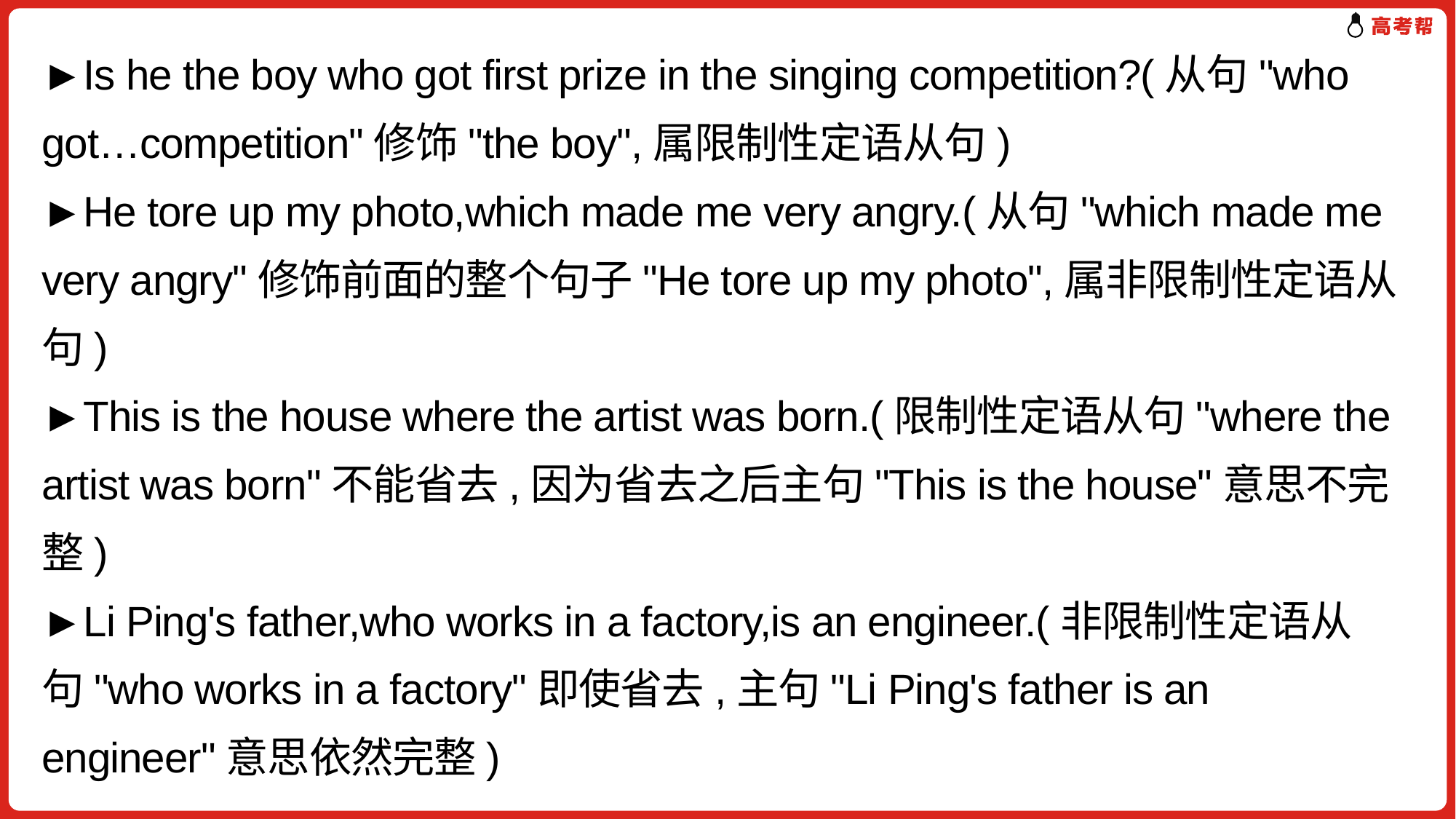

►Is he the boy who got first prize in the singing competition?(从句"who got…competition"修饰"the boy",属限制性定语从句)
►He tore up my photo,which made me very angry.(从句"which made me very angry"修饰前面的整个句子"He tore up my photo",属非限制性定语从句)
►This is the house where the artist was born.(限制性定语从句"where the artist was born"不能省去,因为省去之后主句"This is the house"意思不完整)
►Li Ping's father,who works in a factory,is an engineer.(非限制性定语从句"who works in a factory"即使省去,主句"Li Ping's father is an engineer"意思依然完整)